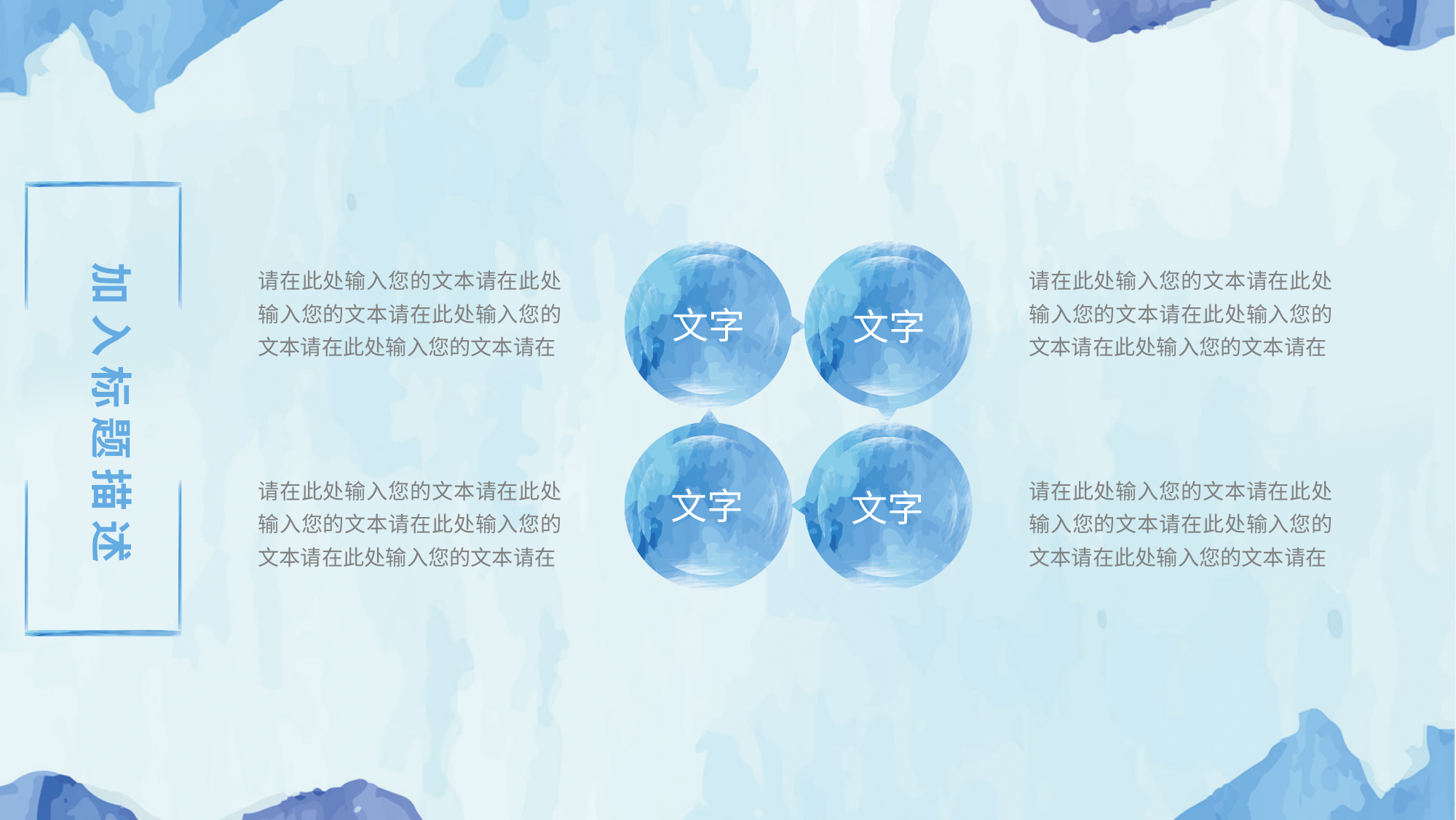

请在此处输入您的文本请在此处输入您的文本请在此处输入您的文本请在此处输入您的文本请在
请在此处输入您的文本请在此处输入您的文本请在此处输入您的文本请在此处输入您的文本请在

文字

文字
加入标题描述

文字

文字
请在此处输入您的文本请在此处输入您的文本请在此处输入您的文本请在此处输入您的文本请在
请在此处输入您的文本请在此处输入您的文本请在此处输入您的文本请在此处输入您的文本请在